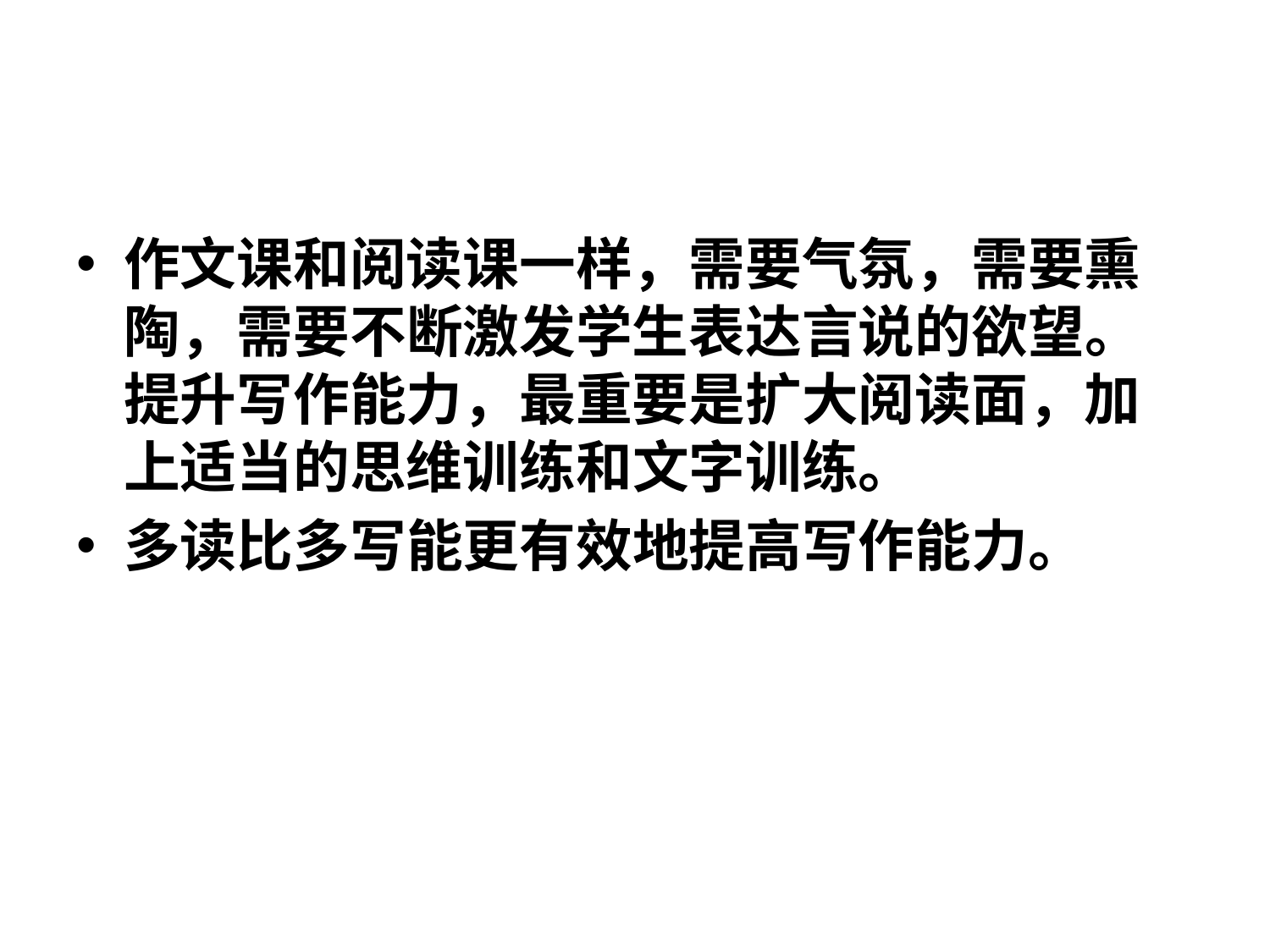

#
作文课和阅读课一样，需要气氛，需要熏陶，需要不断激发学生表达言说的欲望。提升写作能力，最重要是扩大阅读面，加上适当的思维训练和文字训练。
多读比多写能更有效地提高写作能力。